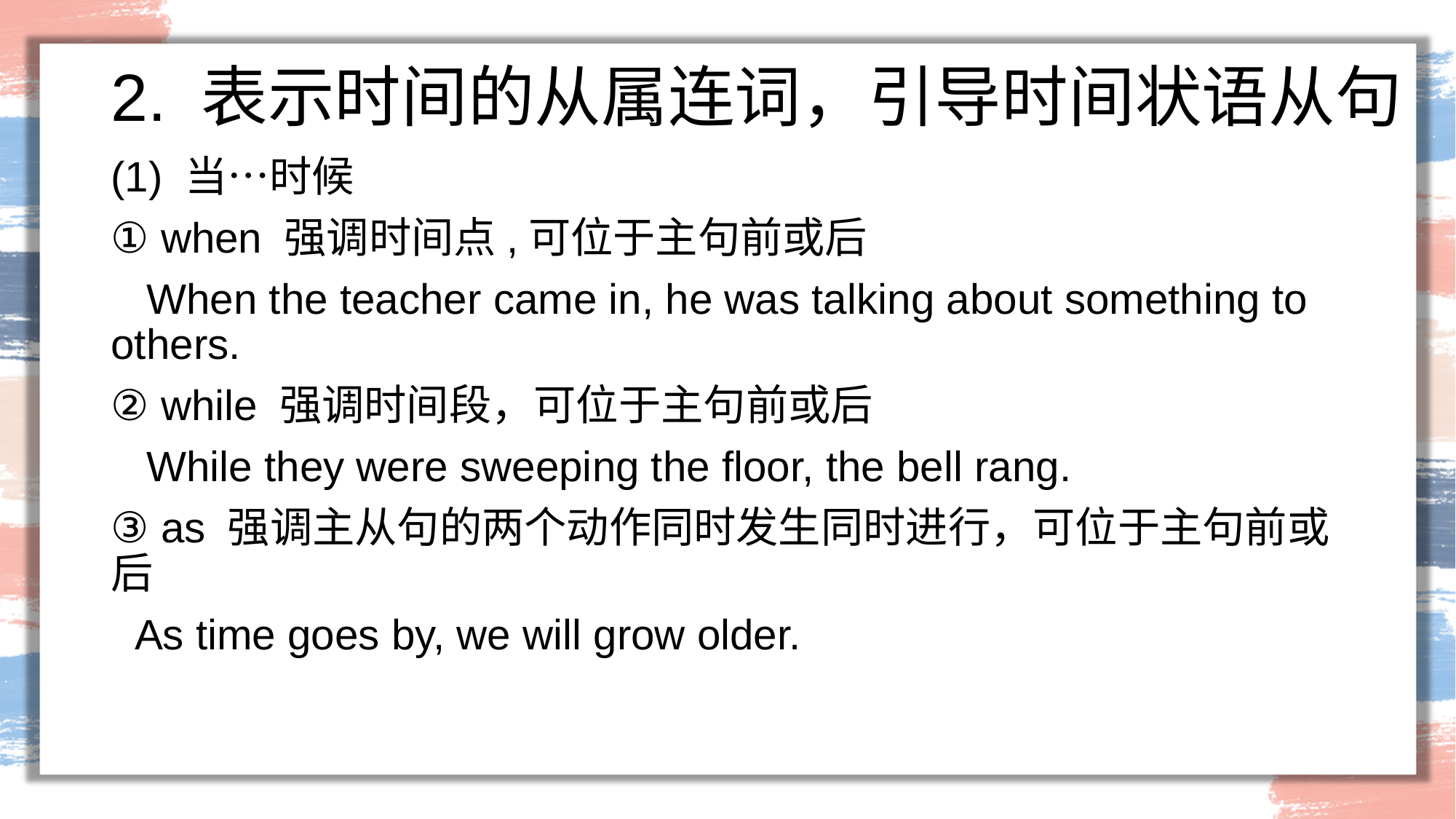

# 2. 表示时间的从属连词，引导时间状语从句
(1) 当…时候
① when 强调时间点,可位于主句前或后
   When the teacher came in, he was talking about something to others.
② while 强调时间段，可位于主句前或后
   While they were sweeping the floor, the bell rang.
③ as 强调主从句的两个动作同时发生同时进行，可位于主句前或后
  As time goes by, we will grow older.